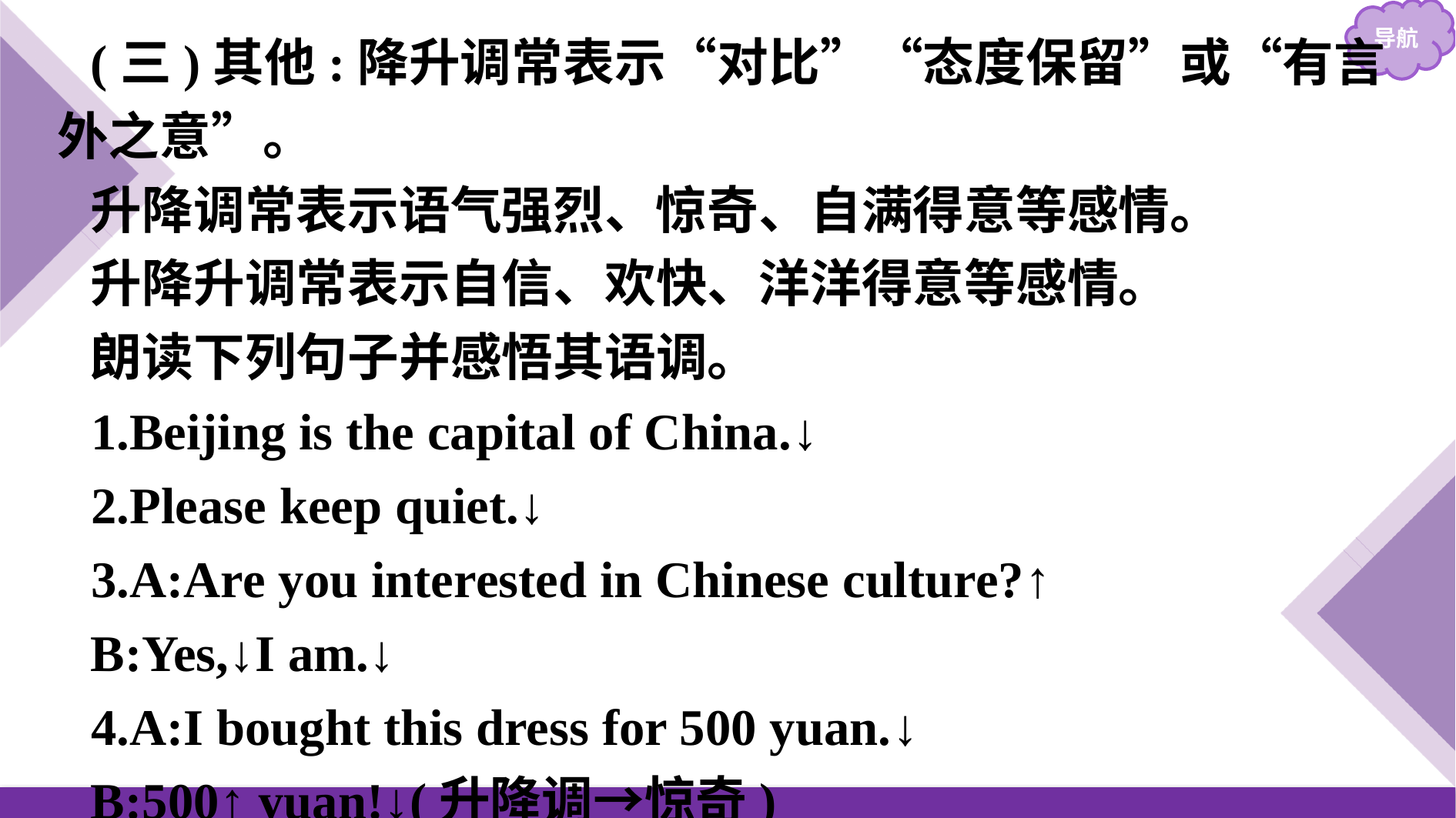

(三)其他:降升调常表示“对比”“态度保留”或“有言外之意”。
升降调常表示语气强烈、惊奇、自满得意等感情。
升降升调常表示自信、欢快、洋洋得意等感情。
朗读下列句子并感悟其语调。
1.Beijing is the capital of China.↓
2.Please keep quiet.↓
3.A:Are you interested in Chinese culture?↑
B:Yes,↓I am.↓
4.A:I bought this dress for 500 yuan.↓
B:500↑ yuan!↓(升降调→惊奇)